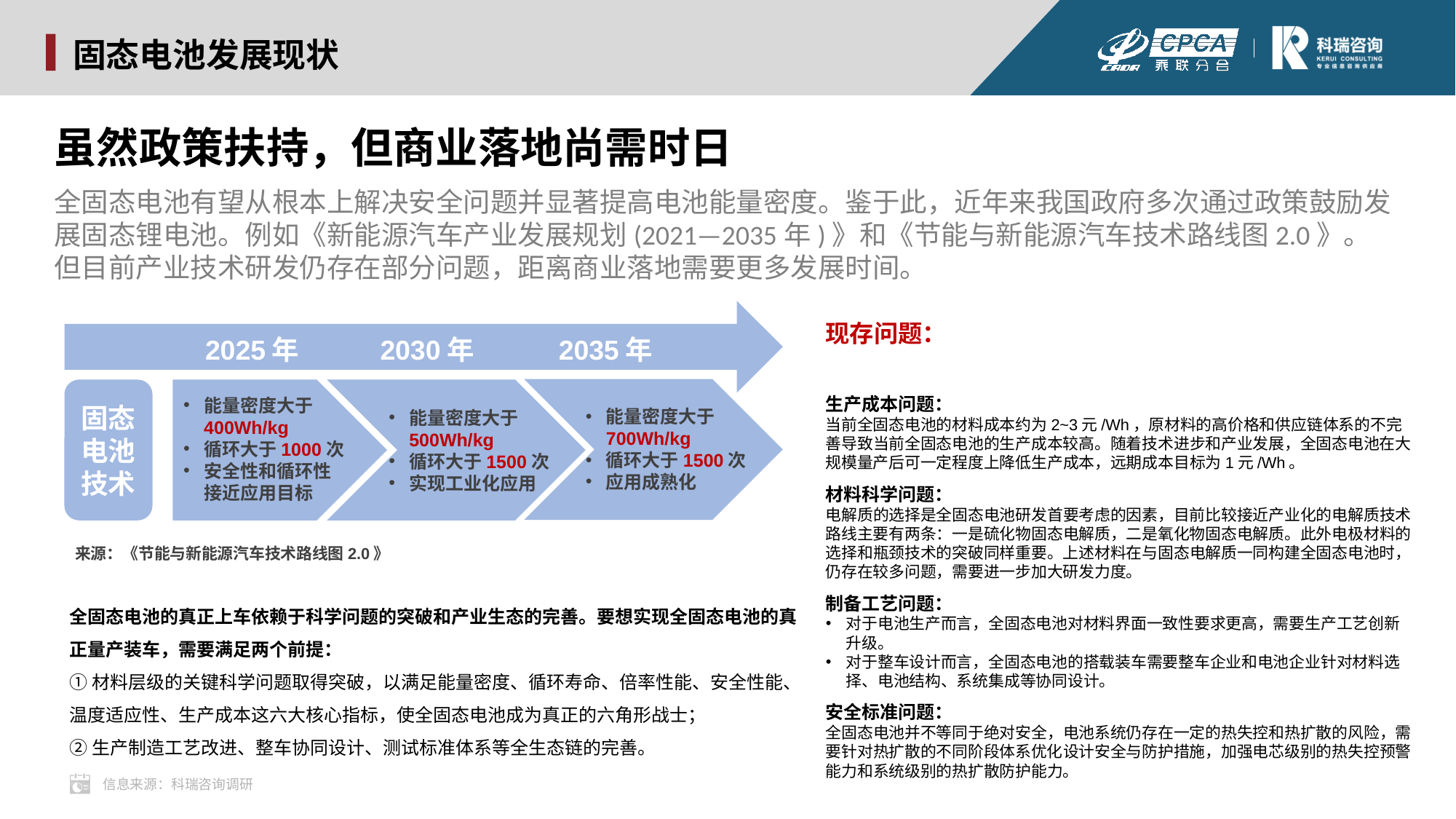

固态电池发展现状
虽然政策扶持，但商业落地尚需时日
全固态电池有望从根本上解决安全问题并显著提高电池能量密度。鉴于此，近年来我国政府多次通过政策鼓励发展固态锂电池。例如《新能源汽车产业发展规划(2021—2035年)》和《节能与新能源汽车技术路线图2.0》。但目前产业技术研发仍存在部分问题，距离商业落地需要更多发展时间。

现存问题：
2025年
2030年
2035年
生产成本问题：
当前全固态电池的材料成本约为2~3元/Wh，原材料的高价格和供应链体系的不完善导致当前全固态电池的生产成本较高。随着技术进步和产业发展，全固态电池在大规模量产后可一定程度上降低生产成本，远期成本目标为1元/Wh。
材料科学问题：
电解质的选择是全固态电池研发首要考虑的因素，目前比较接近产业化的电解质技术路线主要有两条：一是硫化物固态电解质，二是氧化物固态电解质。此外电极材料的选择和瓶颈技术的突破同样重要。上述材料在与固态电解质一同构建全固态电池时，仍存在较多问题，需要进一步加大研发力度。
制备工艺问题：
对于电池生产而言，全固态电池对材料界面一致性要求更高，需要生产工艺创新升级。
对于整车设计而言，全固态电池的搭载装车需要整车企业和电池企业针对材料选择、电池结构、系统集成等协同设计。
安全标准问题：
全固态电池并不等同于绝对安全，电池系统仍存在一定的热失控和热扩散的风险，需要针对热扩散的不同阶段体系优化设计安全与防护措施，加强电芯级别的热失控预警能力和系统级别的热扩散防护能力。

固态电池技术

能量密度大于400Wh/kg
循环大于1000次
安全性和循环性接近应用目标
能量密度大于700Wh/kg
循环大于1500次
应用成熟化
能量密度大于500Wh/kg
循环大于1500次
实现工业化应用
来源：《节能与新能源汽车技术路线图2.0》
全固态电池的真正上车依赖于科学问题的突破和产业生态的完善。要想实现全固态电池的真正量产装车，需要满足两个前提：
①材料层级的关键科学问题取得突破，以满足能量密度、循环寿命、倍率性能、安全性能、温度适应性、生产成本这六大核心指标，使全固态电池成为真正的六角形战士；
②生产制造工艺改进、整车协同设计、测试标准体系等全生态链的完善。
信息来源：科瑞咨询调研